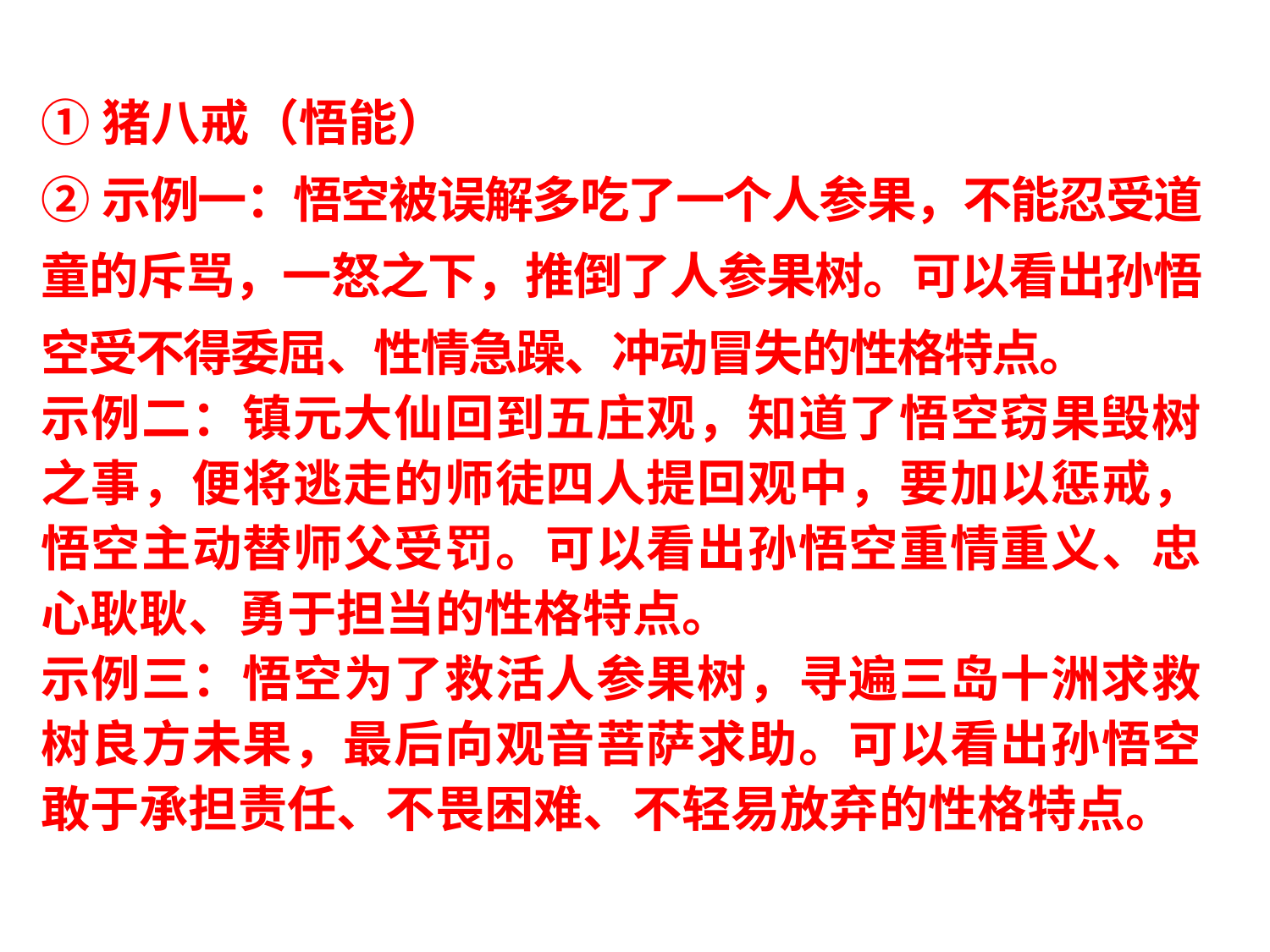

①猪八戒（悟能）
②示例一：悟空被误解多吃了一个人参果，不能忍受道童的斥骂，一怒之下，推倒了人参果树。可以看出孙悟空受不得委屈、性情急躁、冲动冒失的性格特点。
示例二：镇元大仙回到五庄观，知道了悟空窃果毁树之事，便将逃走的师徒四人提回观中，要加以惩戒，悟空主动替师父受罚。可以看出孙悟空重情重义、忠心耿耿、勇于担当的性格特点。
示例三：悟空为了救活人参果树，寻遍三岛十洲求救树良方未果，最后向观音菩萨求助。可以看出孙悟空敢于承担责任、不畏困难、不轻易放弃的性格特点。